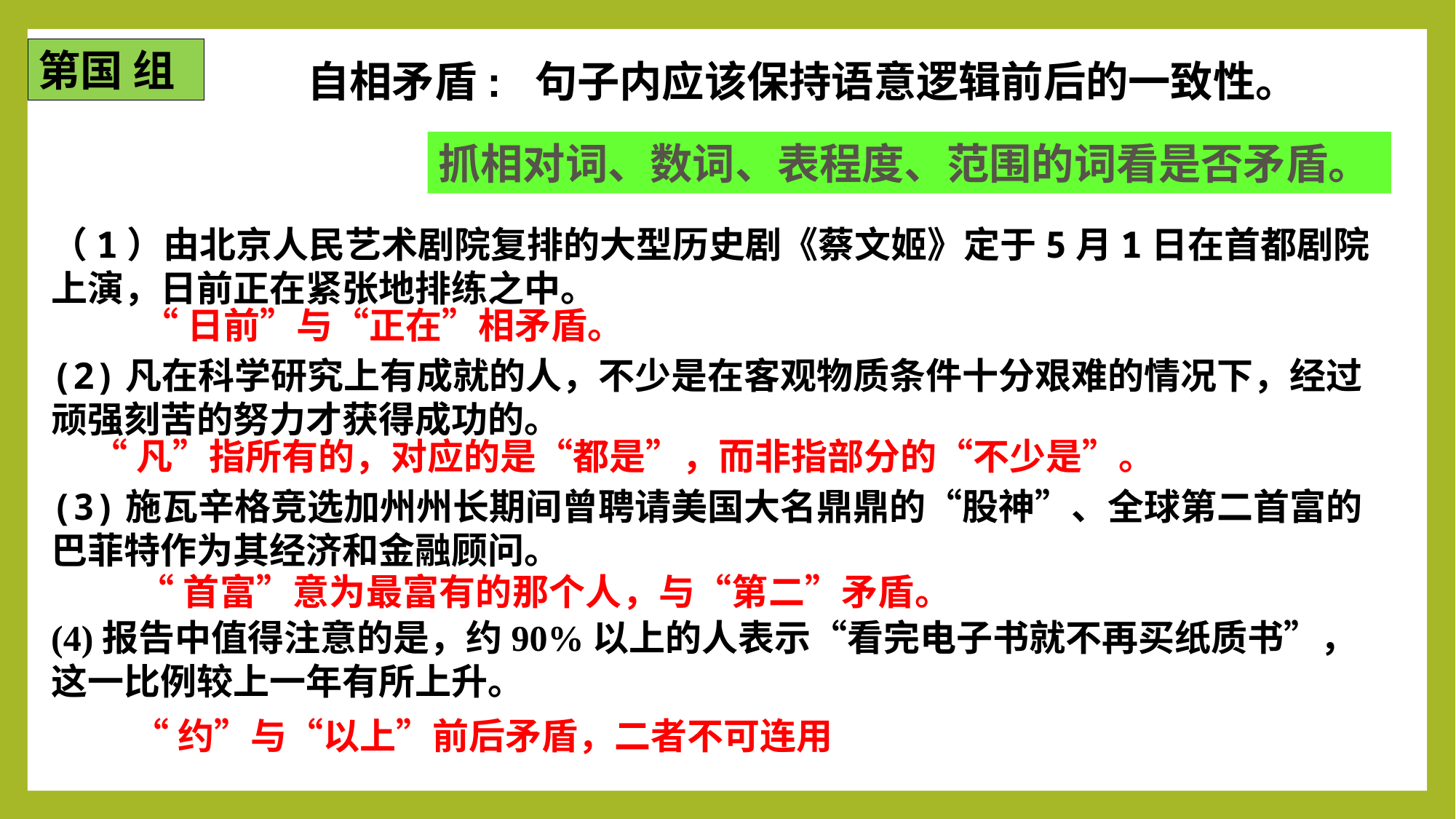

第国 组
自相矛盾:  句子内应该保持语意逻辑前后的一致性。

抓相对词、数词、表程度、范围的词看是否矛盾。
（1）由北京人民艺术剧院复排的大型历史剧《蔡文姬》定于5月1日在首都剧院上演，日前正在紧张地排练之中。

(2)凡在科学研究上有成就的人，不少是在客观物质条件十分艰难的情况下，经过顽强刻苦的努力才获得成功的。

(3)施瓦辛格竞选加州州长期间曾聘请美国大名鼎鼎的“股神”、全球第二首富的巴菲特作为其经济和金融顾问。

(4)报告中值得注意的是，约90%以上的人表示“看完电子书就不再买纸质书”，这一比例较上一年有所上升。

“日前”与“正在”相矛盾。
“凡”指所有的，对应的是“都是”，而非指部分的“不少是”。
“首富”意为最富有的那个人，与“第二”矛盾。
“约”与“以上”前后矛盾，二者不可连用